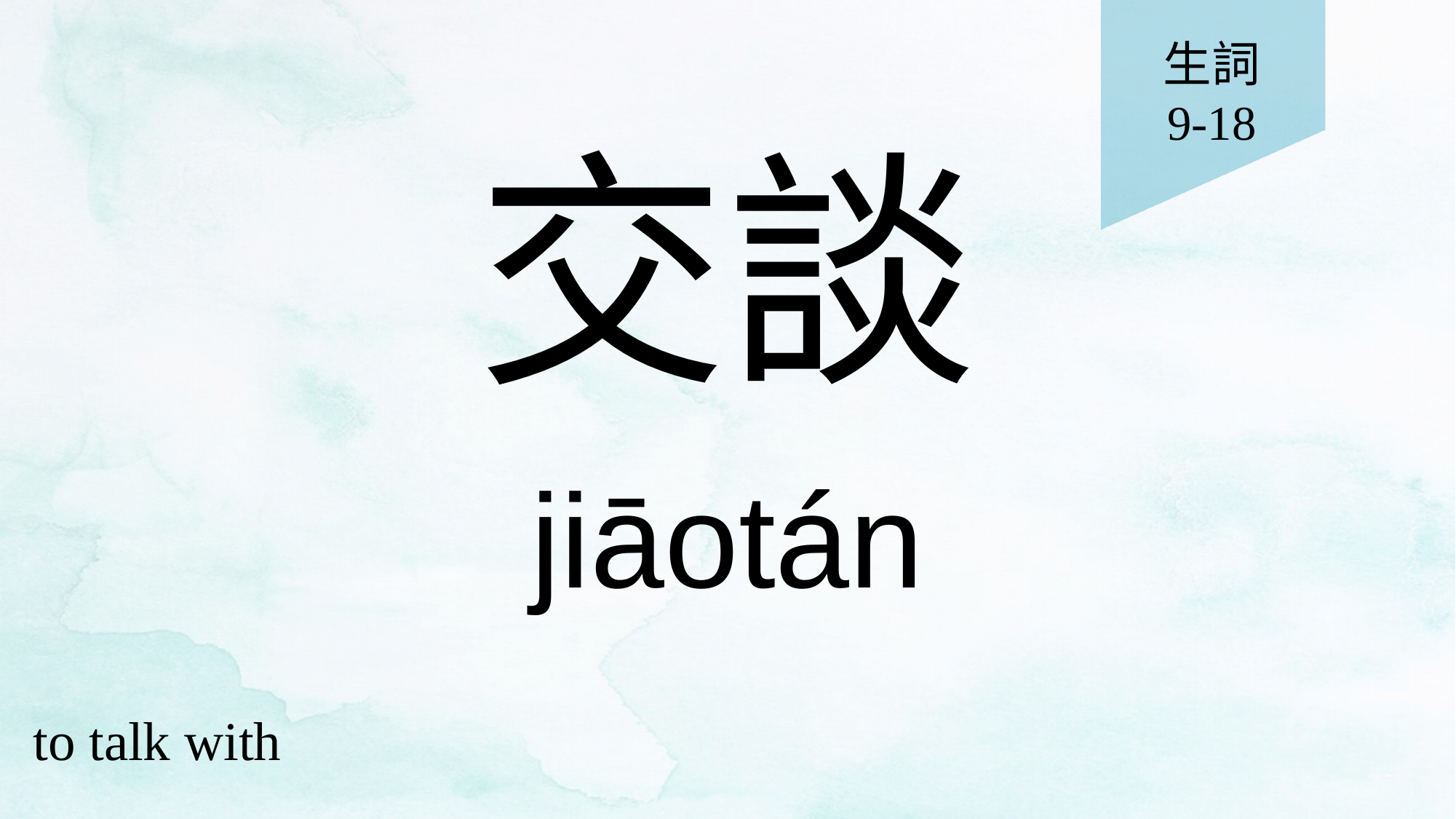

生詞
9-18
# 交談
jiāotán
to talk with